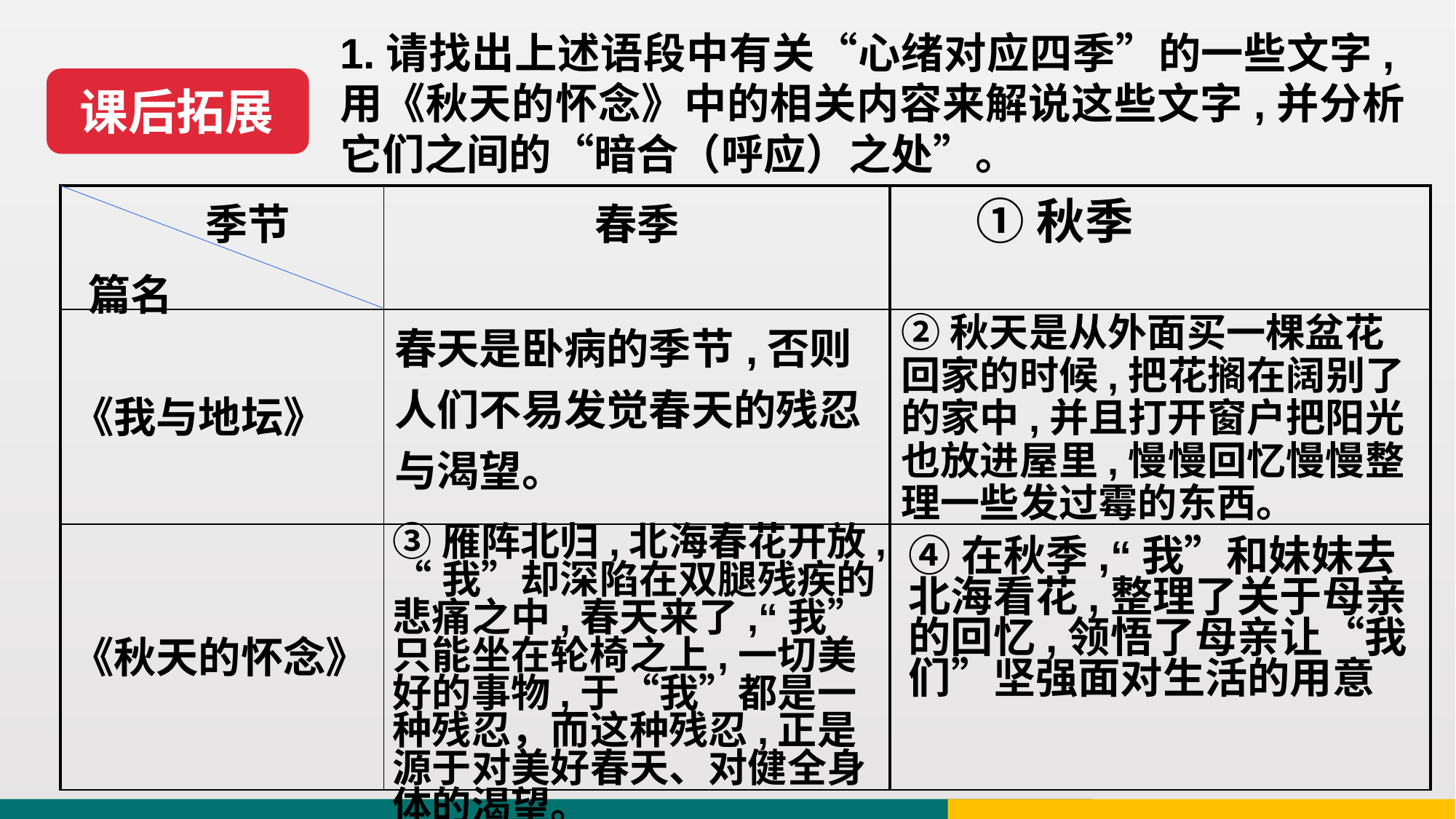

1.请找出上述语段中有关“心绪对应四季”的一些文字,用《秋天的怀念》中的相关内容来解说这些文字,并分析它们之间的“暗合（呼应）之处”。

课后拓展
| 季节 篇名 | 春季 |  |
| --- | --- | --- |
| 《我与地坛》 | 春天是卧病的季节,否则人们不易发觉春天的残忍与渴望。 |  |
| 《秋天的怀念》 |  |  |
①秋季
②秋天是从外面买一棵盆花回家的时候,把花搁在阔别了的家中,并且打开窗户把阳光也放进屋里,慢慢回忆慢慢整理一些发过霉的东西。
③雁阵北归,北海春花开放,
“我”却深陷在双腿残疾的悲痛之中,春天来了,“我”只能坐在轮椅之上,一切美好的事物,于“我”都是一种残忍，而这种残忍,正是源于对美好春天、对健全身体的渴望。
④在秋季,“我”和妹妹去北海看花,整理了关于母亲的回忆,领悟了母亲让“我们”坚强面对生活的用意